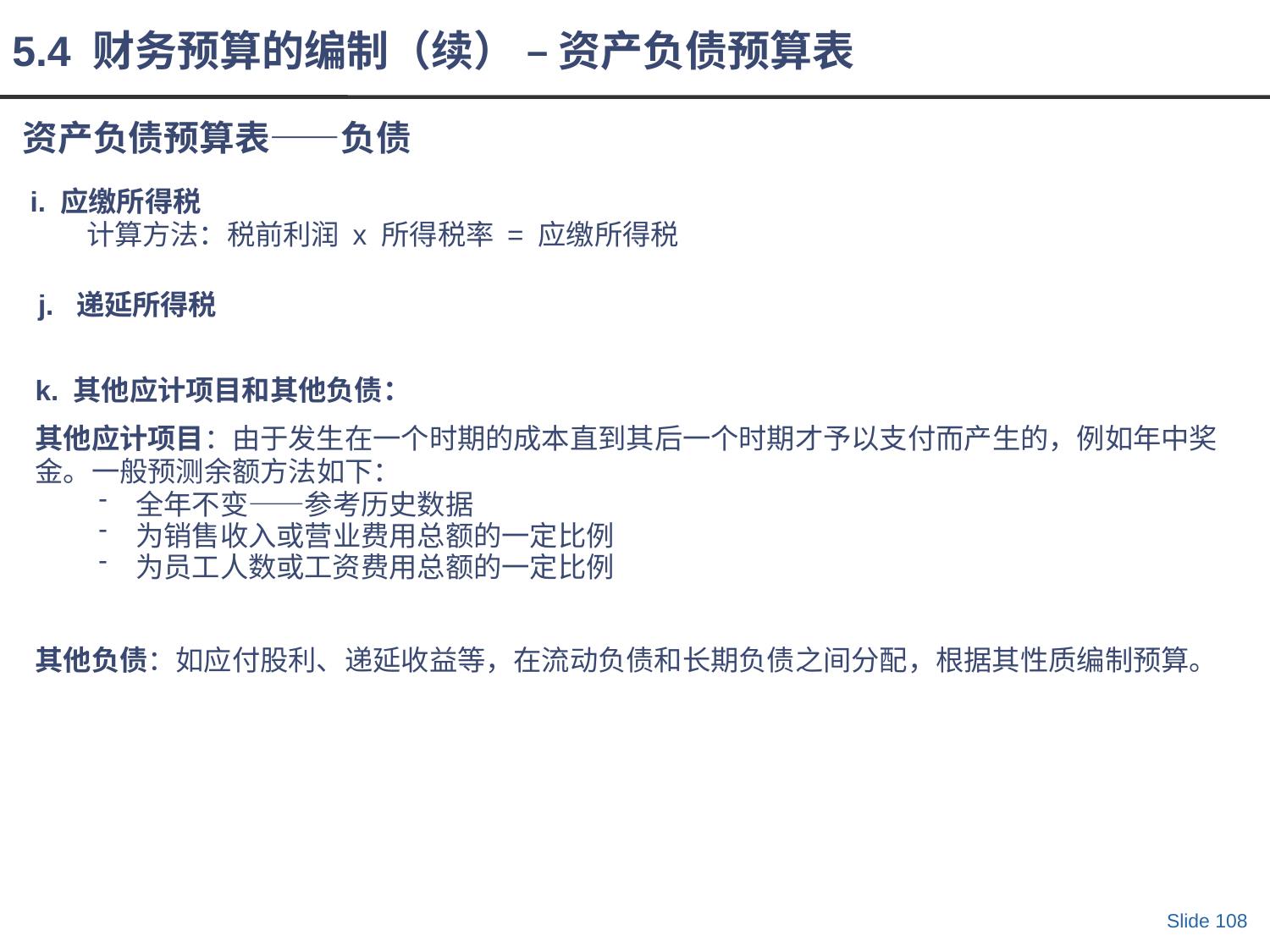

5.4 财务预算的编制（续） – 资产负债预算表

资产负债预算表——负债

 i. 应缴所得税
         计算方法：税前利润 x 所得税率 = 应缴所得税

  j.  递延所得税

k. 其他应计项目和其他负债：
其他应计项目：由于发生在一个时期的成本直到其后一个时期才予以支付而产生的，例如年中奖金。一般预测余额方法如下：
全年不变——参考历史数据
为销售收入或营业费用总额的一定比例
为员工人数或工资费用总额的一定比例

其他负债：如应付股利、递延收益等，在流动负债和长期负债之间分配，根据其性质编制预算。
Slide 108